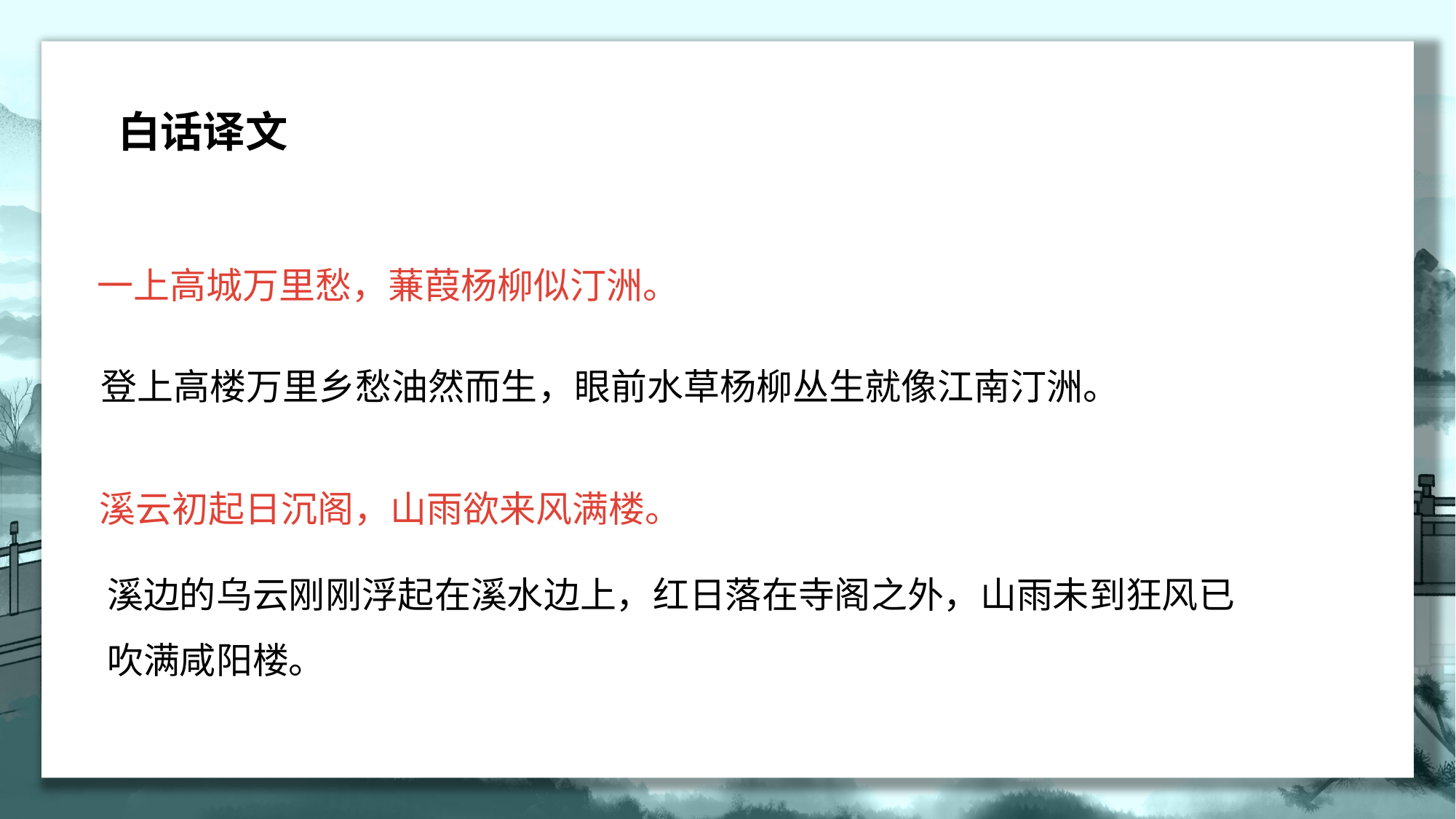

白话译文
一上高城万里愁，蒹葭杨柳似汀洲。
登上高楼万里乡愁油然而生，眼前水草杨柳丛生就像江南汀洲。
溪云初起日沉阁，山雨欲来风满楼。
溪边的乌云刚刚浮起在溪水边上，红日落在寺阁之外，山雨未到狂风已吹满咸阳楼。